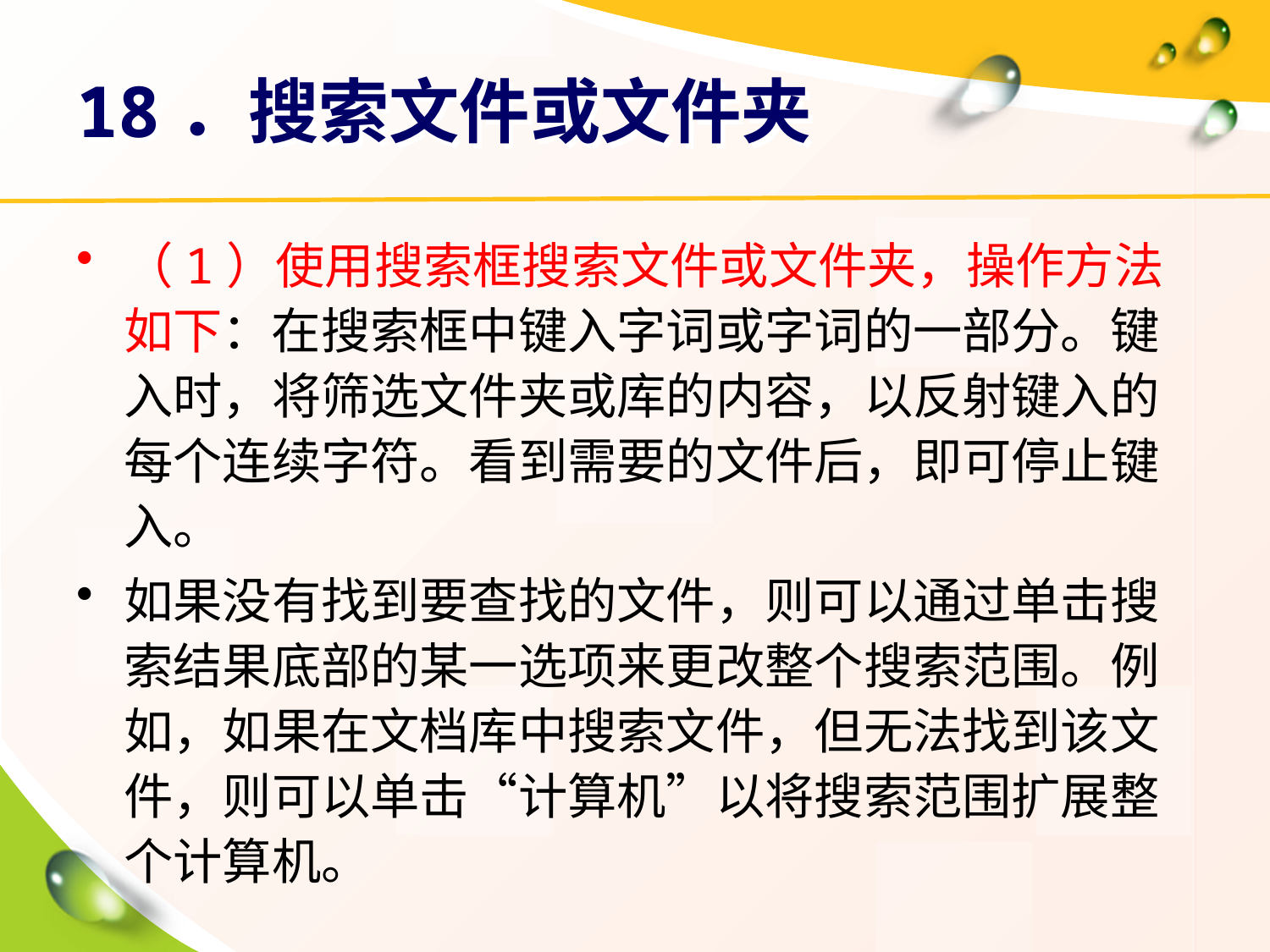

# 18．搜索文件或文件夹
（1）使用搜索框搜索文件或文件夹，操作方法如下：在搜索框中键入字词或字词的一部分。键入时，将筛选文件夹或库的内容，以反射键入的每个连续字符。看到需要的文件后，即可停止键入。
如果没有找到要查找的文件，则可以通过单击搜索结果底部的某一选项来更改整个搜索范围。例如，如果在文档库中搜索文件，但无法找到该文件，则可以单击“计算机”以将搜索范围扩展整个计算机。